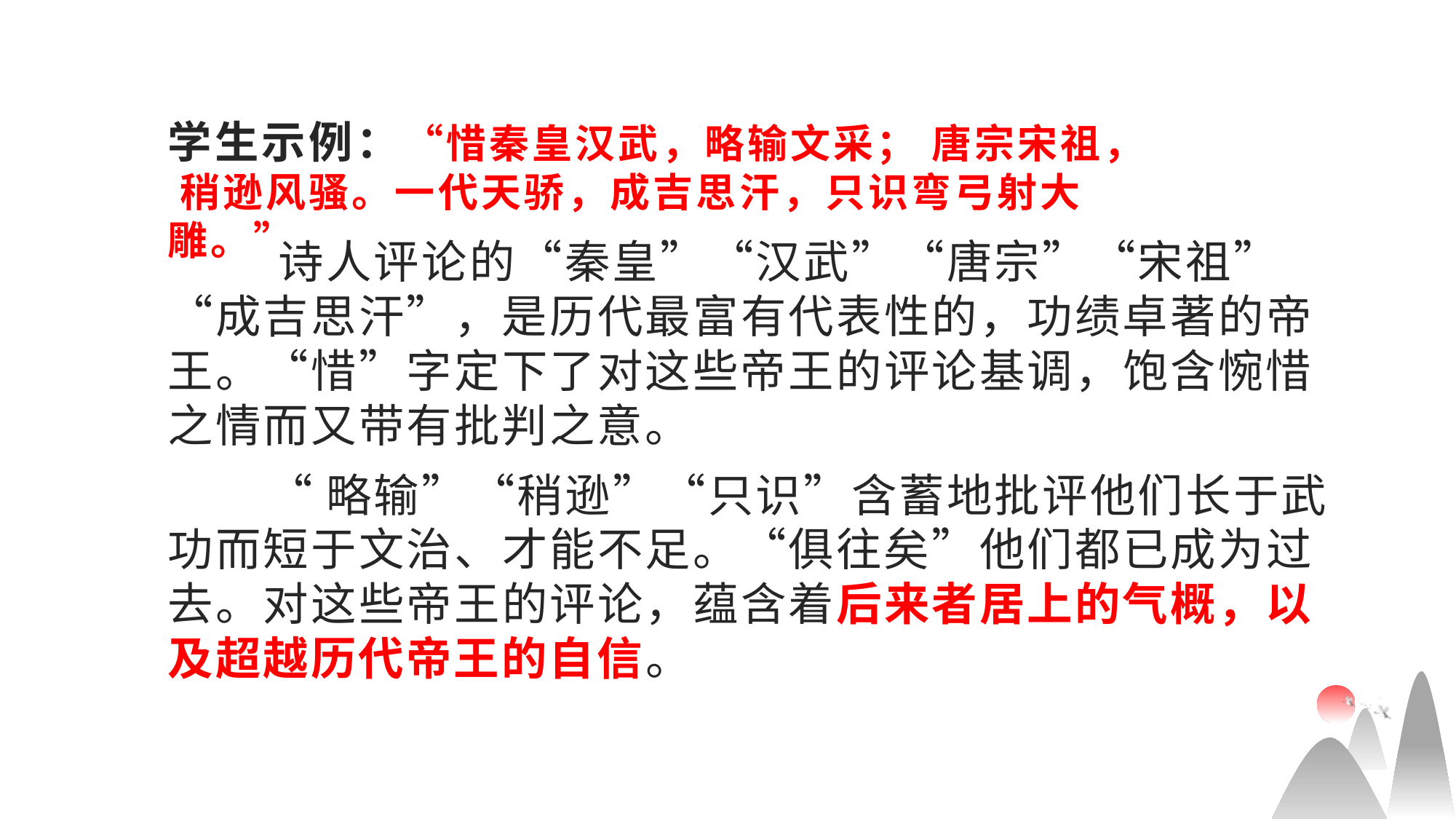

# 学生示例：“惜秦皇汉武，略输文采； 唐宗宋祖， 稍逊风骚。一代天骄，成吉思汗，只识弯弓射大雕。”
        诗人评论的“秦皇”“汉武”“唐宗”“宋祖”“成吉思汗”，是历代最富有代表性的，功绩卓著的帝王。“惜”字定下了对这些帝王的评论基调，饱含惋惜之情而又带有批判之意。
        “略输”“稍逊”“只识”含蓄地批评他们长于武功而短于文治、才能不足。“俱往矣”他们都已成为过去。对这些帝王的评论，蕴含着后来者居上的气概，以及超越历代帝王的自信。